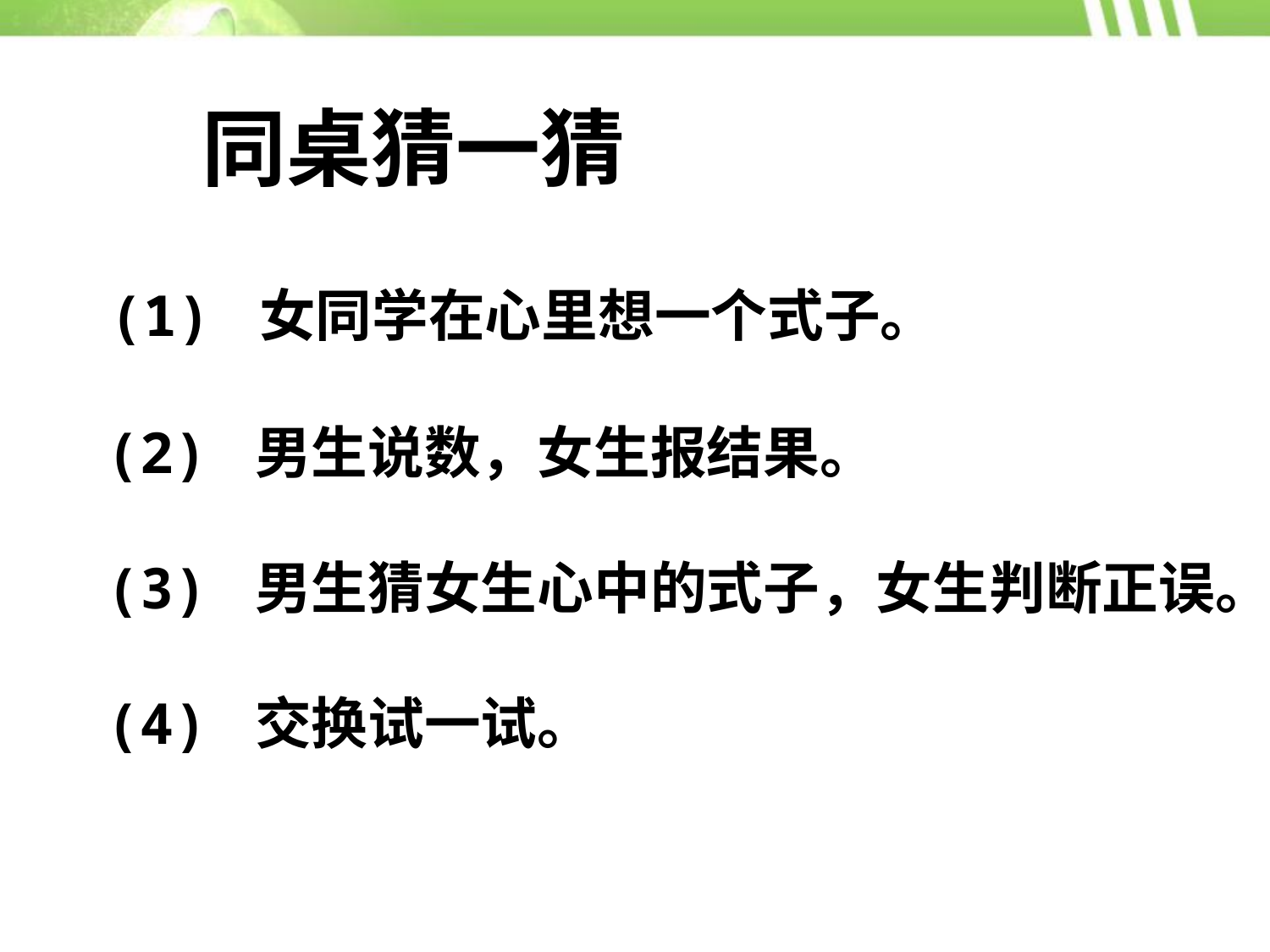

同桌猜一猜

 (1) 女同学在心里想一个式子。

 (2) 男生说数，女生报结果。

 (3) 男生猜女生心中的式子，女生判断正误。

 (4) 交换试一试。